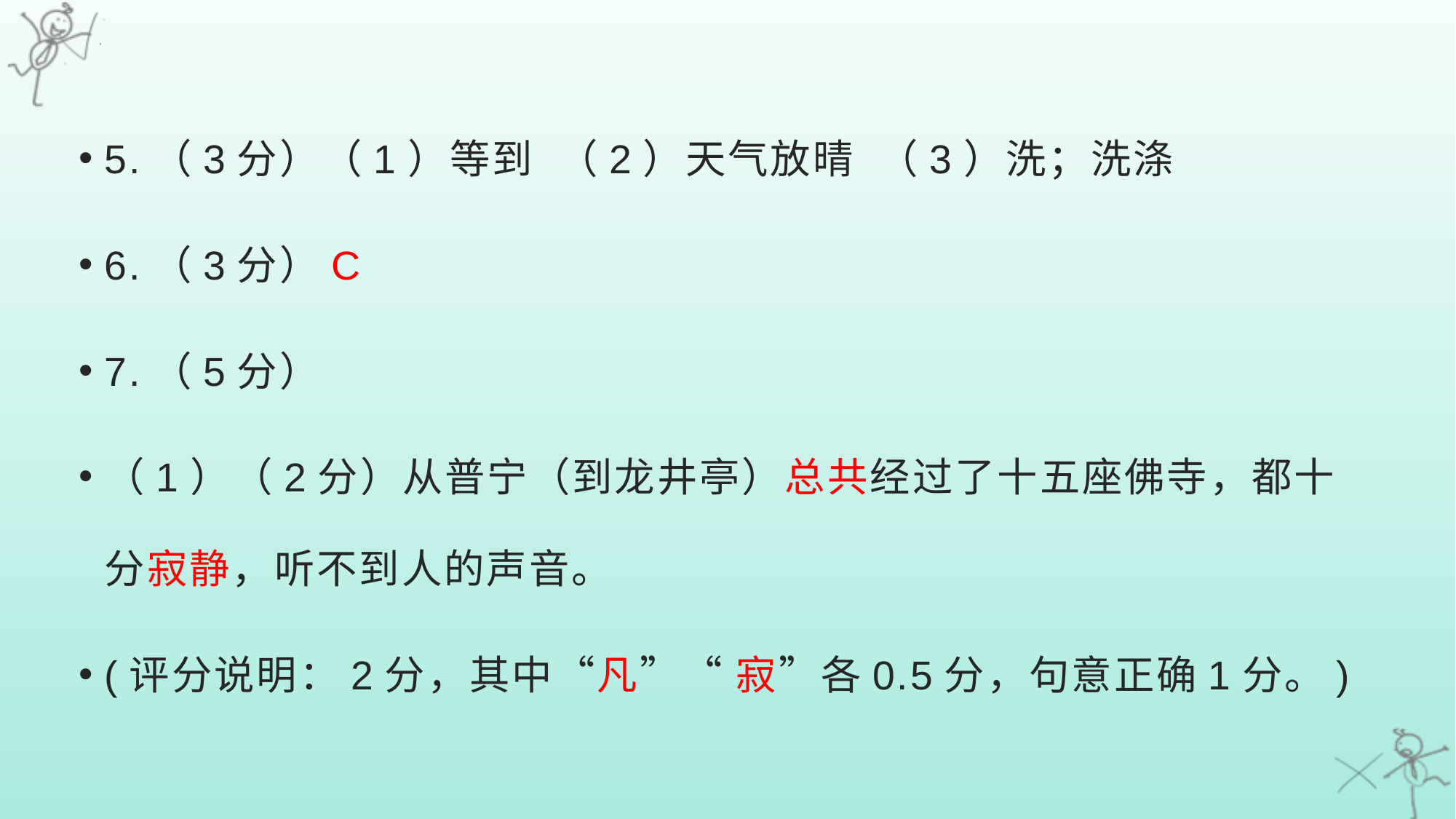

5.（3分）（1）等到  （2）天气放晴  （3）洗；洗涤
6.（3分）C
7.（5分）
（1）（2分）从普宁（到龙井亭）总共经过了十五座佛寺，都十分寂静，听不到人的声音。
(评分说明：2分，其中“凡”“ 寂”各0.5分，句意正确1分。)